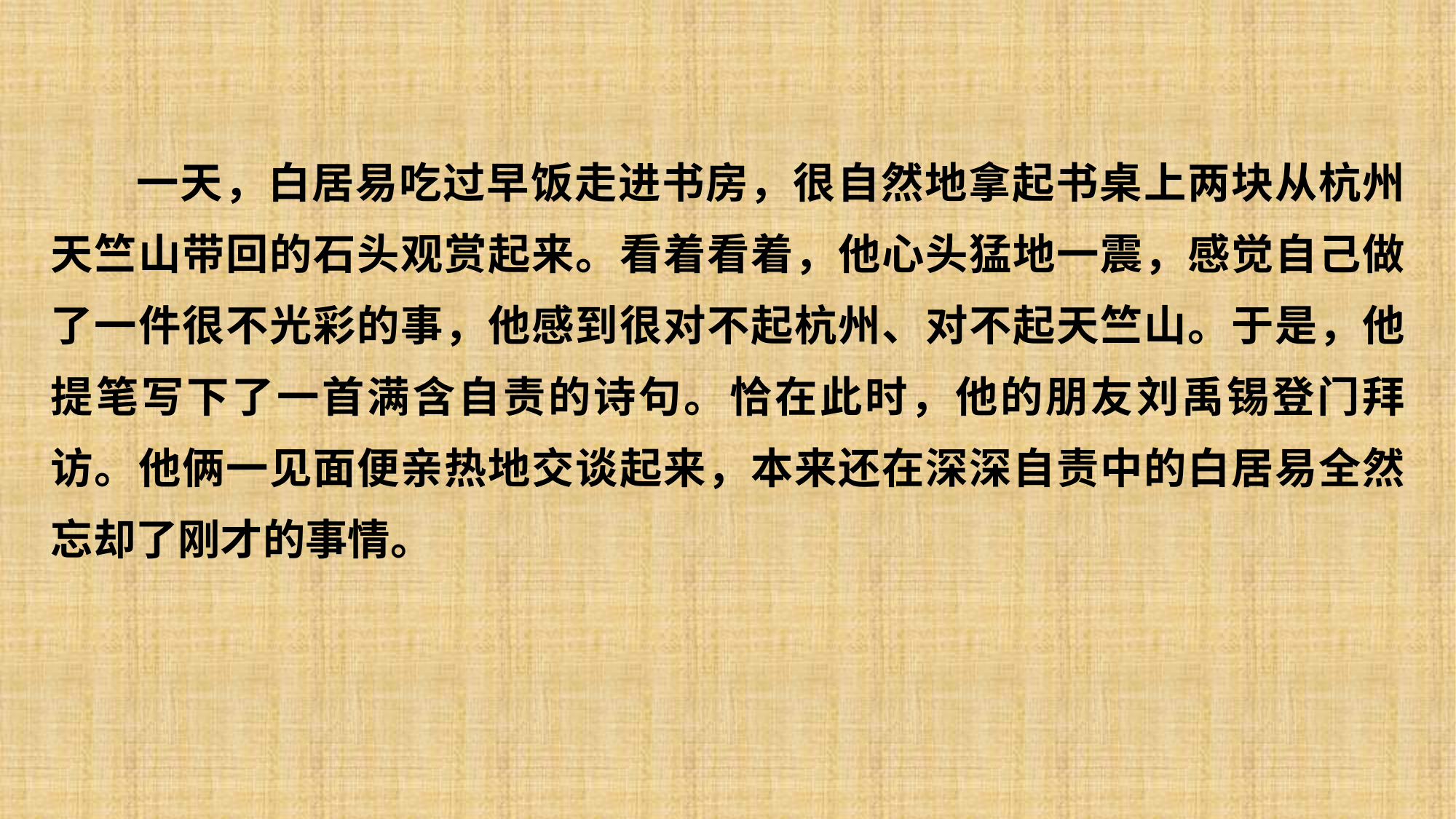

一天，白居易吃过早饭走进书房，很自然地拿起书桌上两块从杭州天竺山带回的石头观赏起来。看着看着，他心头猛地一震，感觉自己做了一件很不光彩的事，他感到很对不起杭州、对不起天竺山。于是，他提笔写下了一首满含自责的诗句。恰在此时，他的朋友刘禹锡登门拜访。他俩一见面便亲热地交谈起来，本来还在深深自责中的白居易全然忘却了刚才的事情。